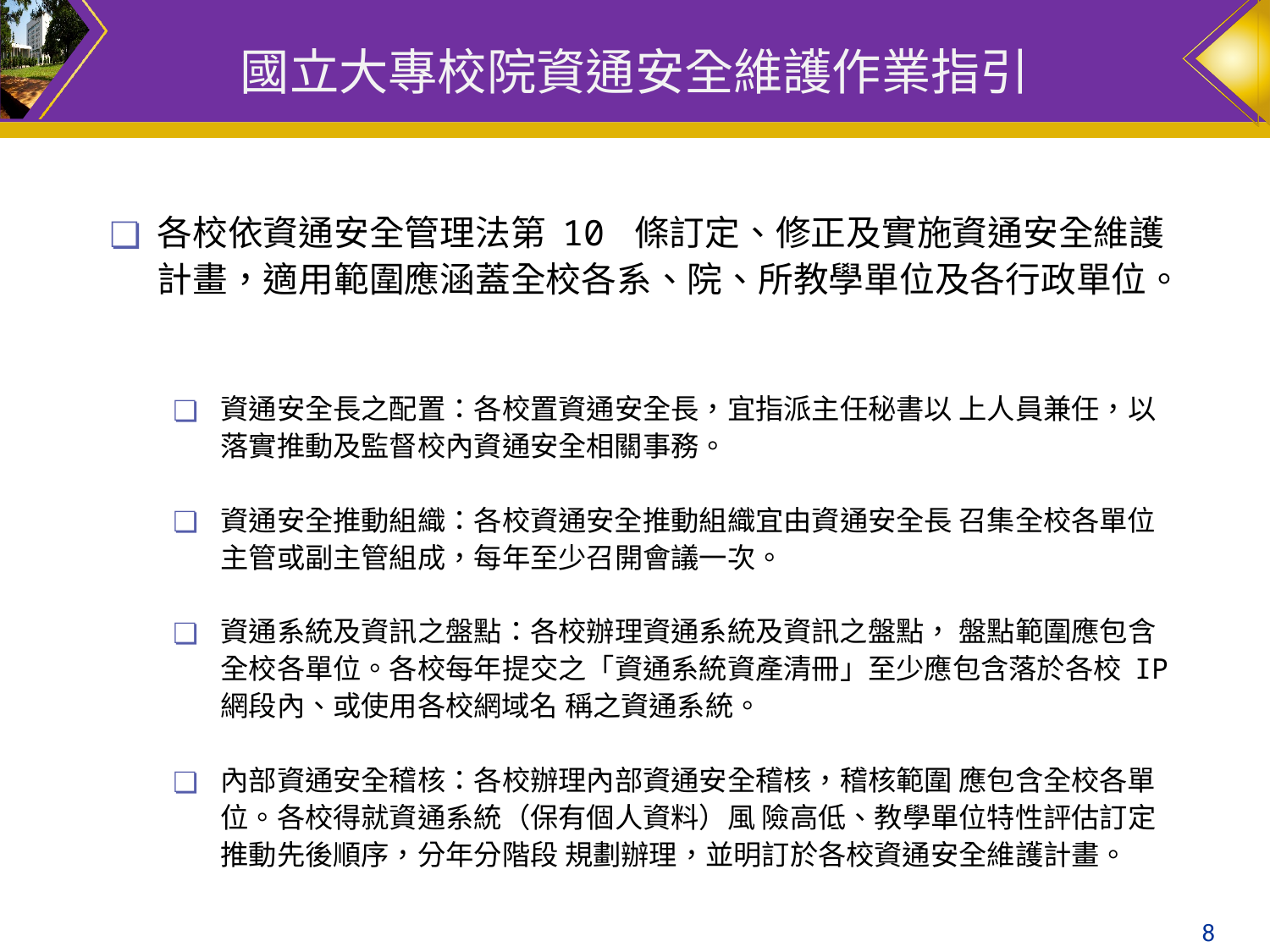

# 國立大專校院資通安全維護作業指引
各校依資通安全管理法第 10 條訂定、修正及實施資通安全維護計畫，適用範圍應涵蓋全校各系、院、所教學單位及各行政單位。
資通安全長之配置：各校置資通安全長，宜指派主任秘書以 上人員兼任，以落實推動及監督校內資通安全相關事務。
資通安全推動組織：各校資通安全推動組織宜由資通安全長 召集全校各單位主管或副主管組成，每年至少召開會議一次。
資通系統及資訊之盤點：各校辦理資通系統及資訊之盤點， 盤點範圍應包含全校各單位。各校每年提交之「資通系統資產清冊」至少應包含落於各校 IP 網段內、或使用各校網域名 稱之資通系統。
內部資通安全稽核：各校辦理內部資通安全稽核，稽核範圍 應包含全校各單位。各校得就資通系統（保有個人資料）風 險高低、教學單位特性評估訂定推動先後順序，分年分階段 規劃辦理，並明訂於各校資通安全維護計畫。
8